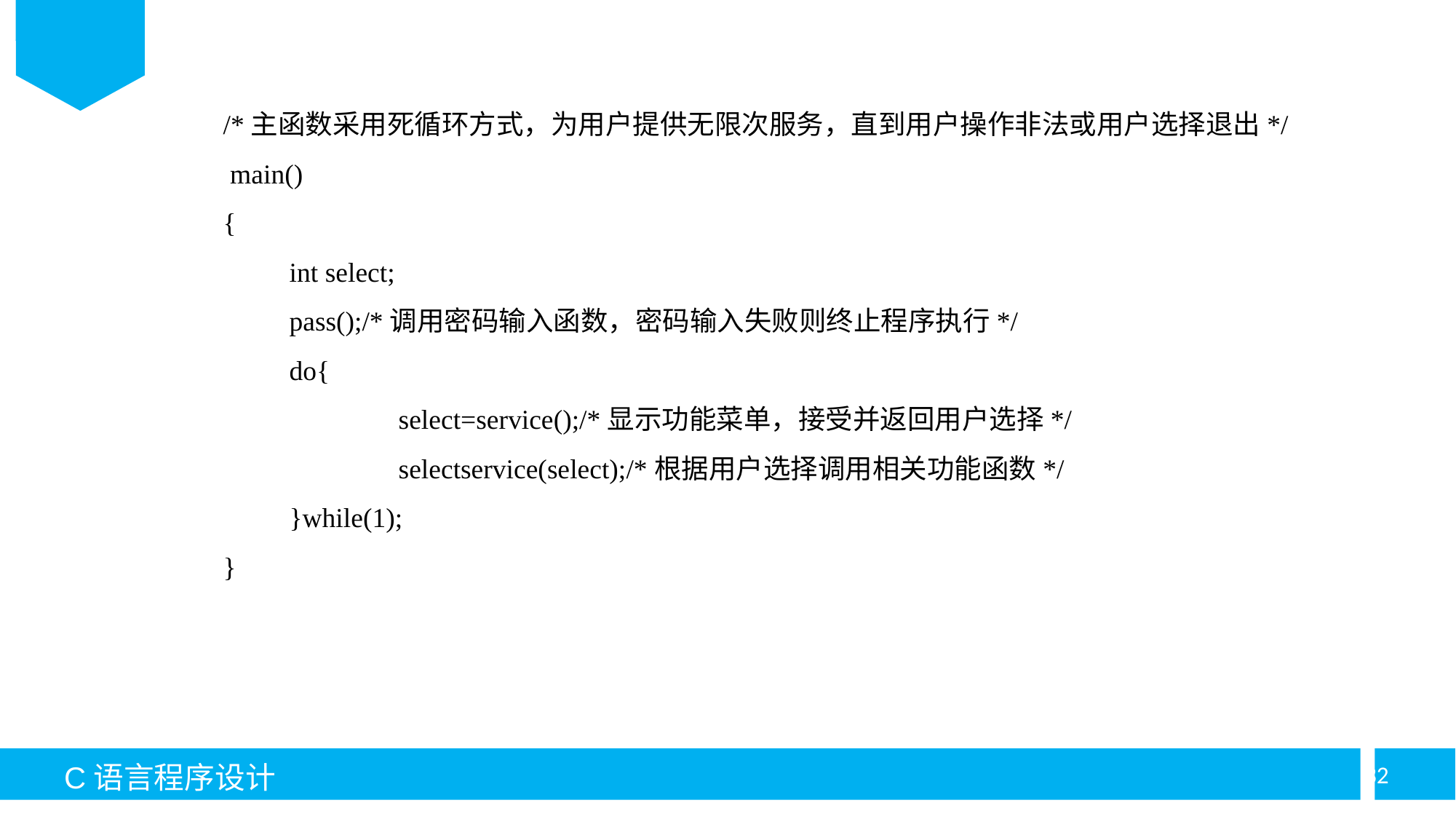

/*主函数采用死循环方式，为用户提供无限次服务，直到用户操作非法或用户选择退出*/
 main()
{
	int select;
	pass();/*调用密码输入函数，密码输入失败则终止程序执行*/
	do{
		select=service();/*显示功能菜单，接受并返回用户选择*/
		selectservice(select);/*根据用户选择调用相关功能函数*/
	}while(1);
}